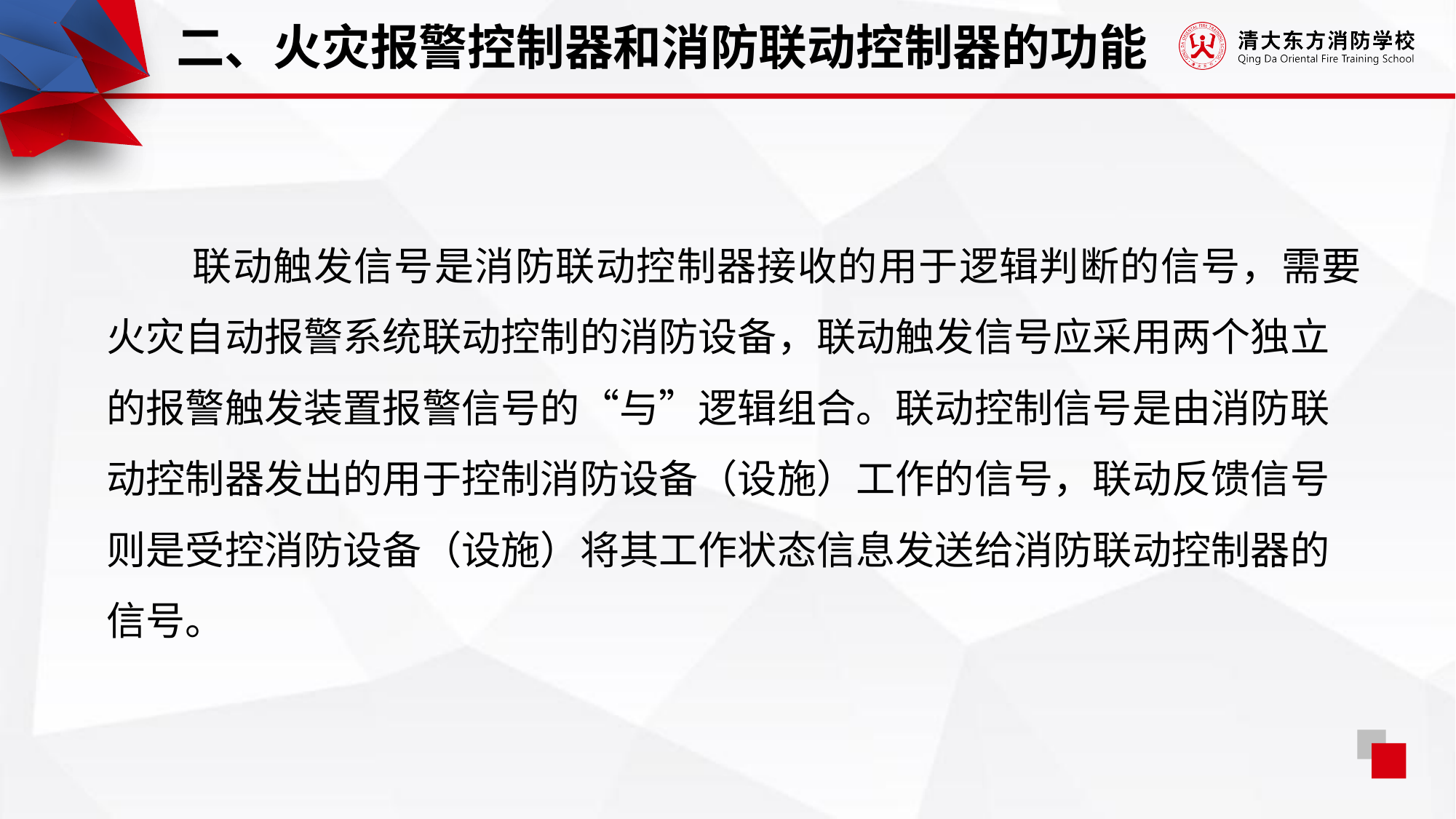

二、火灾报警控制器和消防联动控制器的功能

联动触发信号是消防联动控制器接收的用于逻辑判断的信号，需要火灾自动报警系统联动控制的消防设备，联动触发信号应采用两个独立的报警触发装置报警信号的“与”逻辑组合。联动控制信号是由消防联动控制器发出的用于控制消防设备（设施）工作的信号，联动反馈信号则是受控消防设备（设施）将其工作状态信息发送给消防联动控制器的信号。